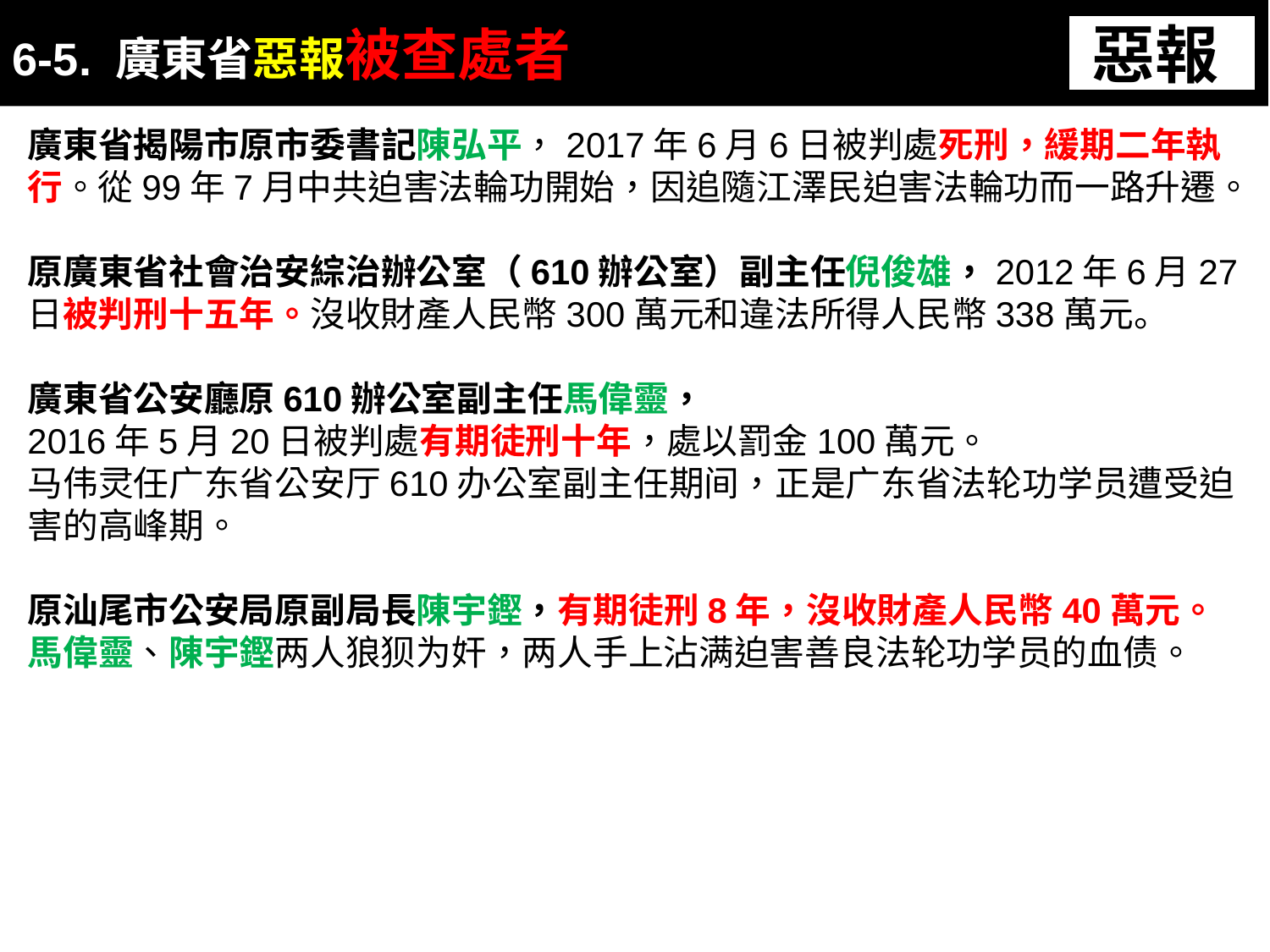

6-5. 廣東省惡報被查處者
惡報
廣東省揭陽市原市委書記陳弘平，2017年6月6日被判處死刑，緩期二年執行。從99年7月中共迫害法輪功開始，因追隨江澤民迫害法輪功而一路升遷。

原廣東省社會治安綜治辦公室（610辦公室）副主任倪俊雄，2012年6月27日被判刑十五年。沒收財產人民幣300萬元和違法所得人民幣338萬元。

廣東省公安廳原610辦公室副主任馬偉靈，
2016年5月20日被判處有期徒刑十年，處以罰金100萬元。
马伟灵任广东省公安厅610办公室副主任期间，正是广东省法轮功学员遭受迫害的高峰期。

原汕尾市公安局原副局長陳宇鏗，有期徒刑8年，沒收財產人民幣40萬元。
馬偉靈、陳宇鏗两人狼狈为奸，两人手上沾满迫害善良法轮功学员的血债。